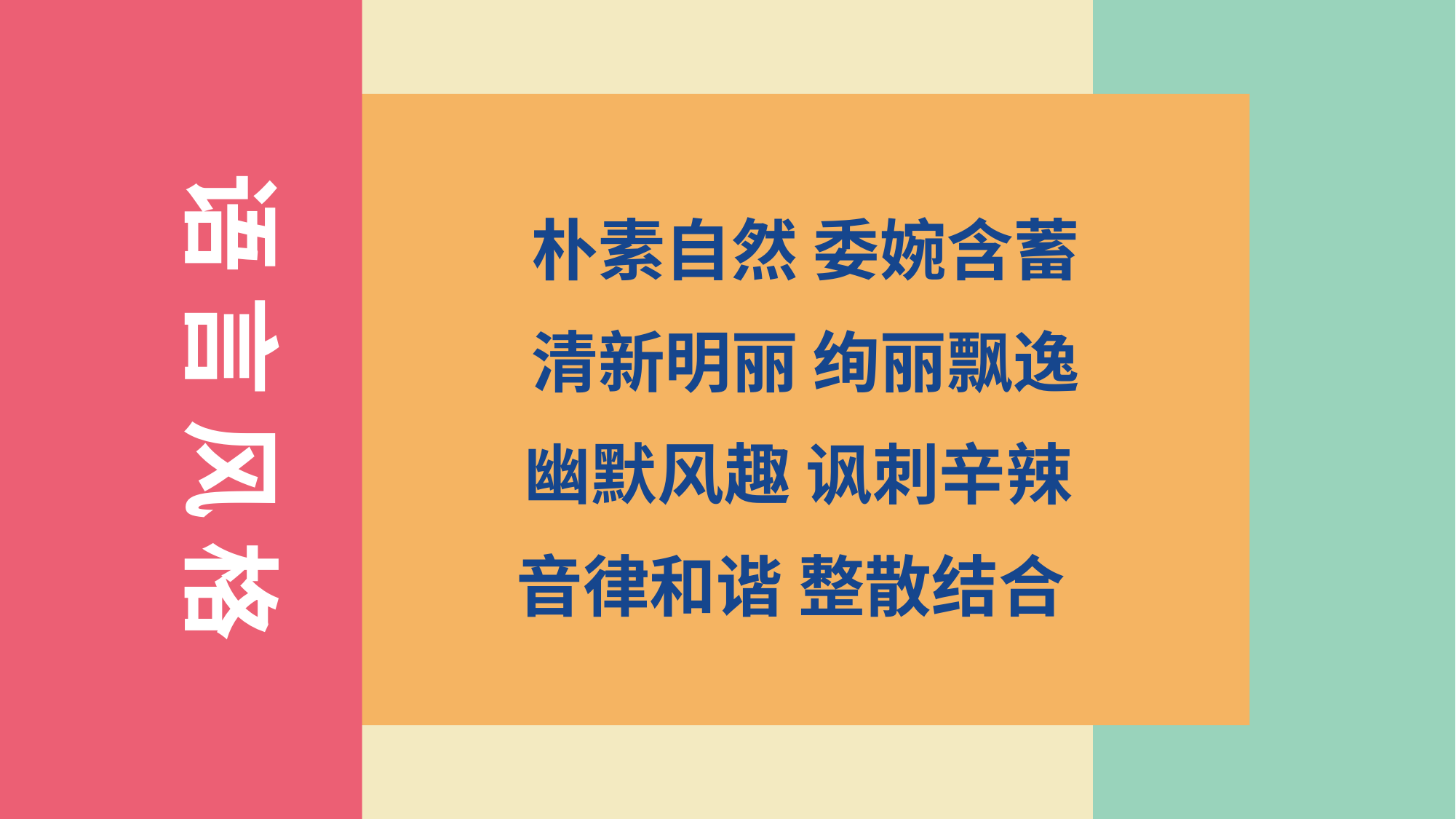

语 言 风 格
朴素自然 委婉含蓄
清新明丽 绚丽飘逸
幽默风趣 讽刺辛辣
音律和谐 整散结合